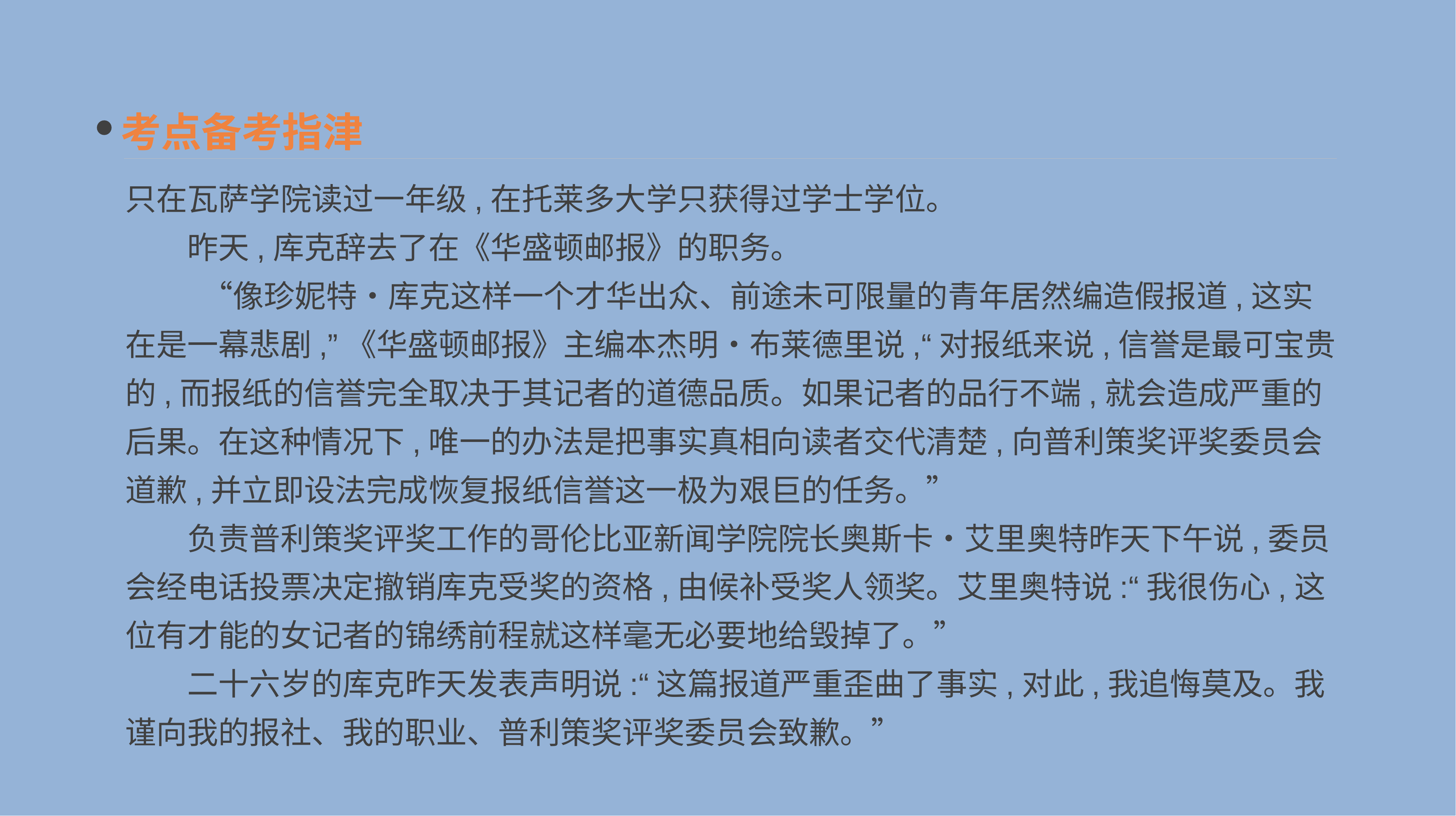

考点备考指津

只在瓦萨学院读过一年级,在托莱多大学只获得过学士学位。
　　昨天,库克辞去了在《华盛顿邮报》的职务。
 　　“像珍妮特•库克这样一个才华出众、前途未可限量的青年居然编造假报道,这实在是一幕悲剧,”《华盛顿邮报》主编本杰明•布莱德里说,“对报纸来说,信誉是最可宝贵的,而报纸的信誉完全取决于其记者的道德品质。如果记者的品行不端,就会造成严重的后果。在这种情况下,唯一的办法是把事实真相向读者交代清楚,向普利策奖评奖委员会道歉,并立即设法完成恢复报纸信誉这一极为艰巨的任务。”
　　负责普利策奖评奖工作的哥伦比亚新闻学院院长奥斯卡•艾里奥特昨天下午说,委员会经电话投票决定撤销库克受奖的资格,由候补受奖人领奖。艾里奥特说:“我很伤心,这位有才能的女记者的锦绣前程就这样毫无必要地给毁掉了。”
　　二十六岁的库克昨天发表声明说:“这篇报道严重歪曲了事实,对此,我追悔莫及。我谨向我的报社、我的职业、普利策奖评奖委员会致歉。”